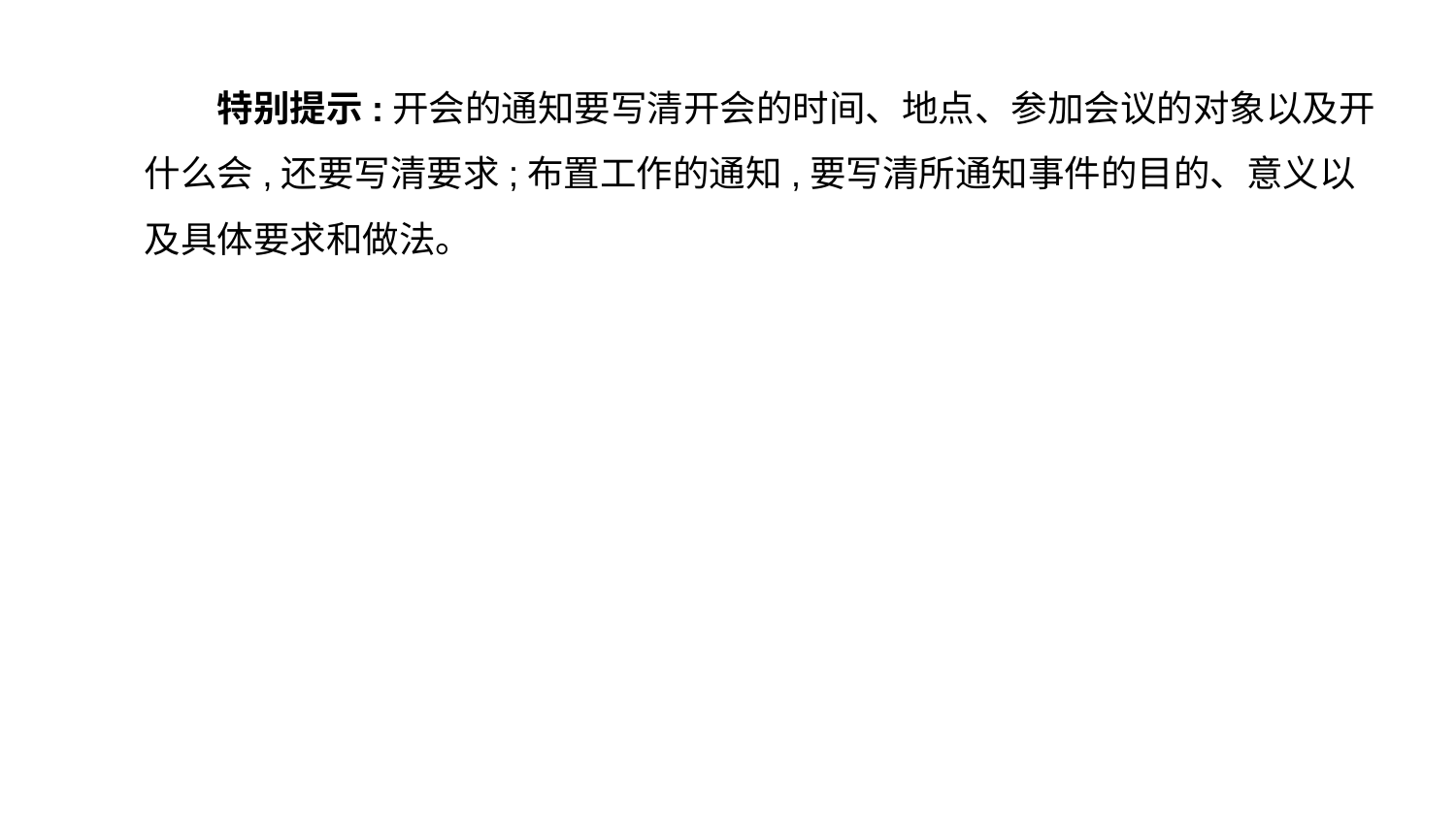

特别提示:开会的通知要写清开会的时间、地点、参加会议的对象以及开什么会,还要写清要求;布置工作的通知,要写清所通知事件的目的、意义以及具体要求和做法。